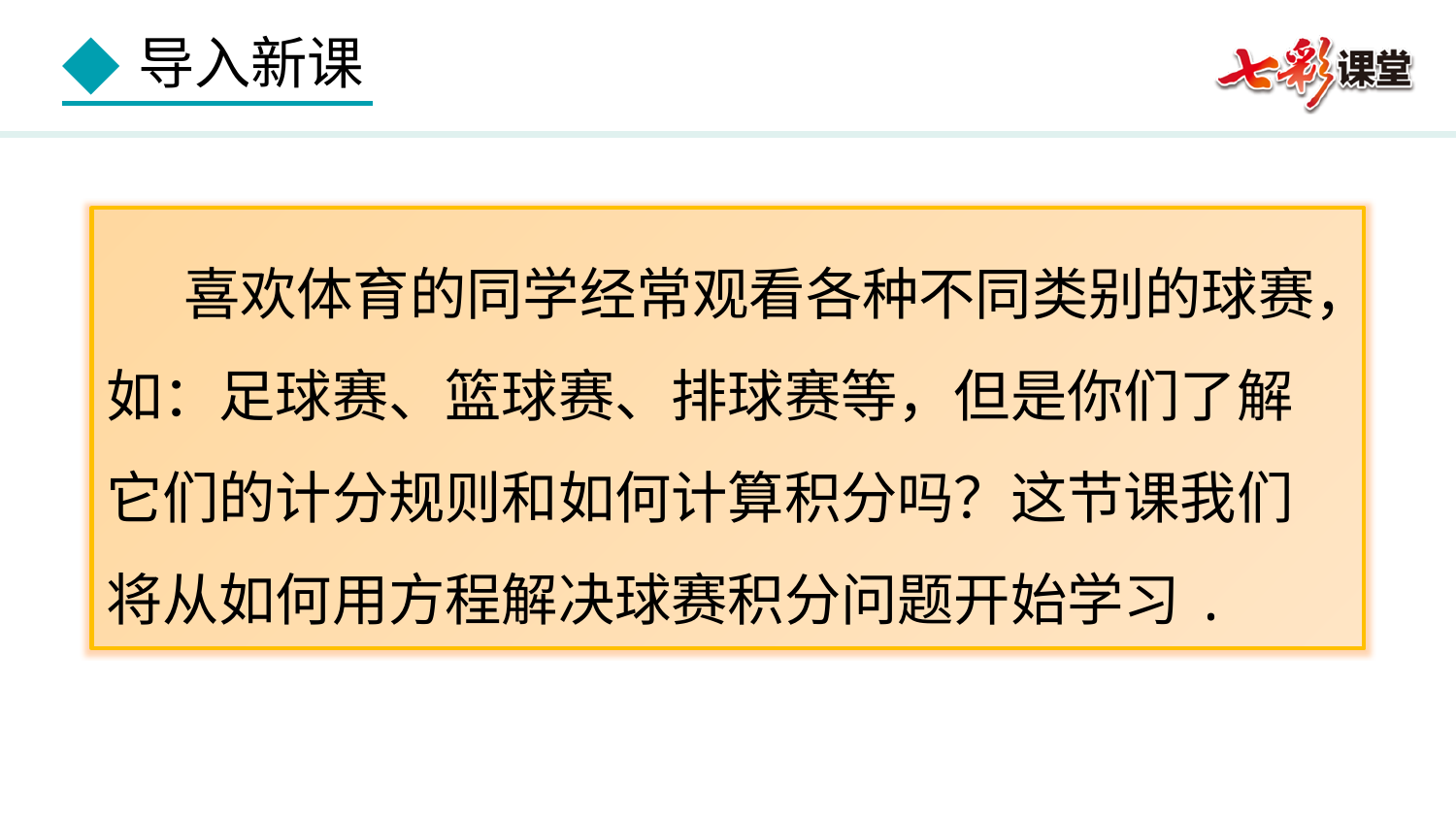

喜欢体育的同学经常观看各种不同类别的球赛，如：足球赛、篮球赛、排球赛等，但是你们了解它们的计分规则和如何计算积分吗？这节课我们将从如何用方程解决球赛积分问题开始学习.